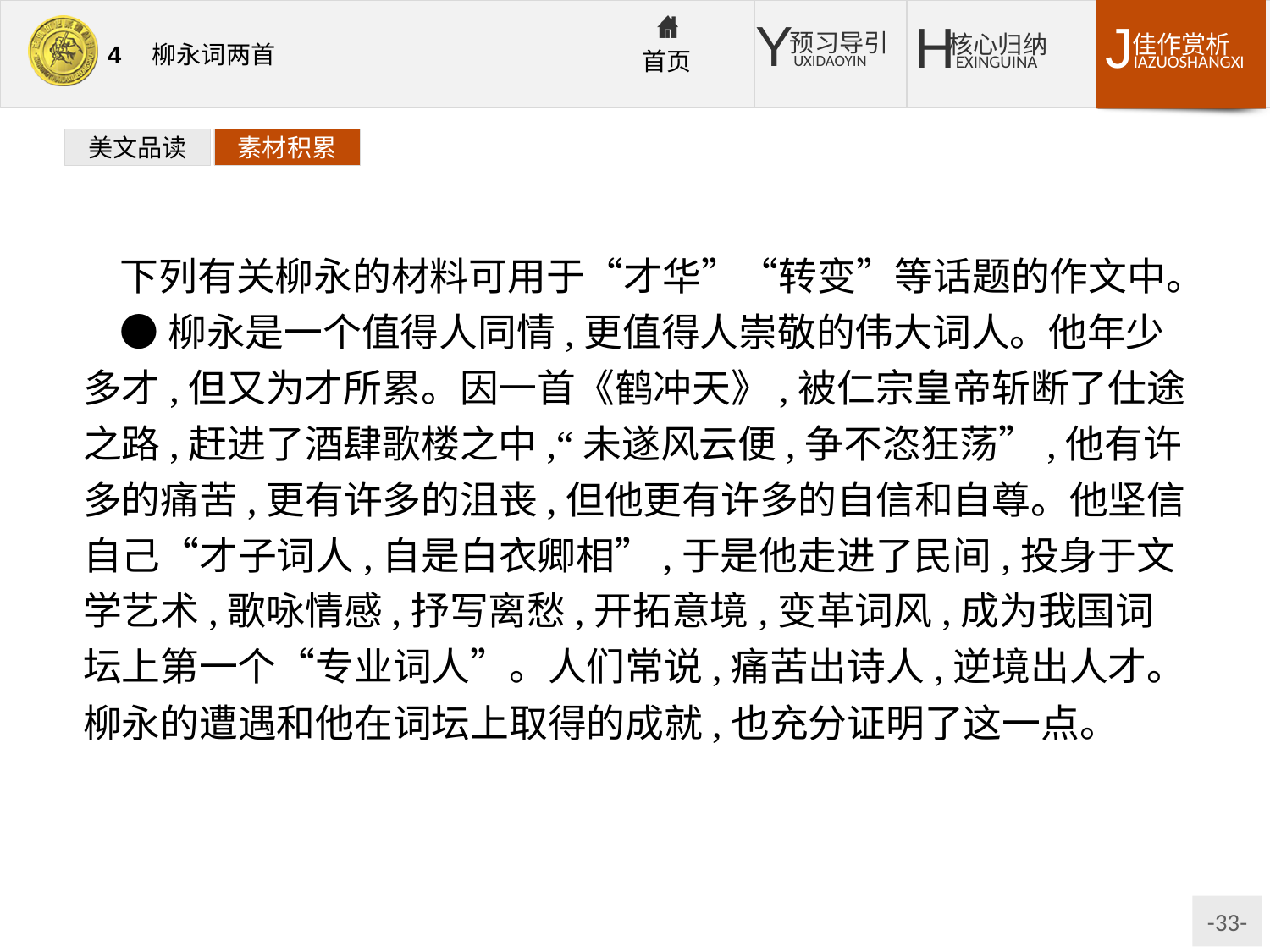

美文品读
素材积累
下列有关柳永的材料可用于“才华”“转变”等话题的作文中。
●柳永是一个值得人同情,更值得人崇敬的伟大词人。他年少多才,但又为才所累。因一首《鹤冲天》,被仁宗皇帝斩断了仕途之路,赶进了酒肆歌楼之中,“未遂风云便,争不恣狂荡”,他有许多的痛苦,更有许多的沮丧,但他更有许多的自信和自尊。他坚信自己“才子词人,自是白衣卿相”,于是他走进了民间,投身于文学艺术,歌咏情感,抒写离愁,开拓意境,变革词风,成为我国词坛上第一个“专业词人”。人们常说,痛苦出诗人,逆境出人才。柳永的遭遇和他在词坛上取得的成就,也充分证明了这一点。